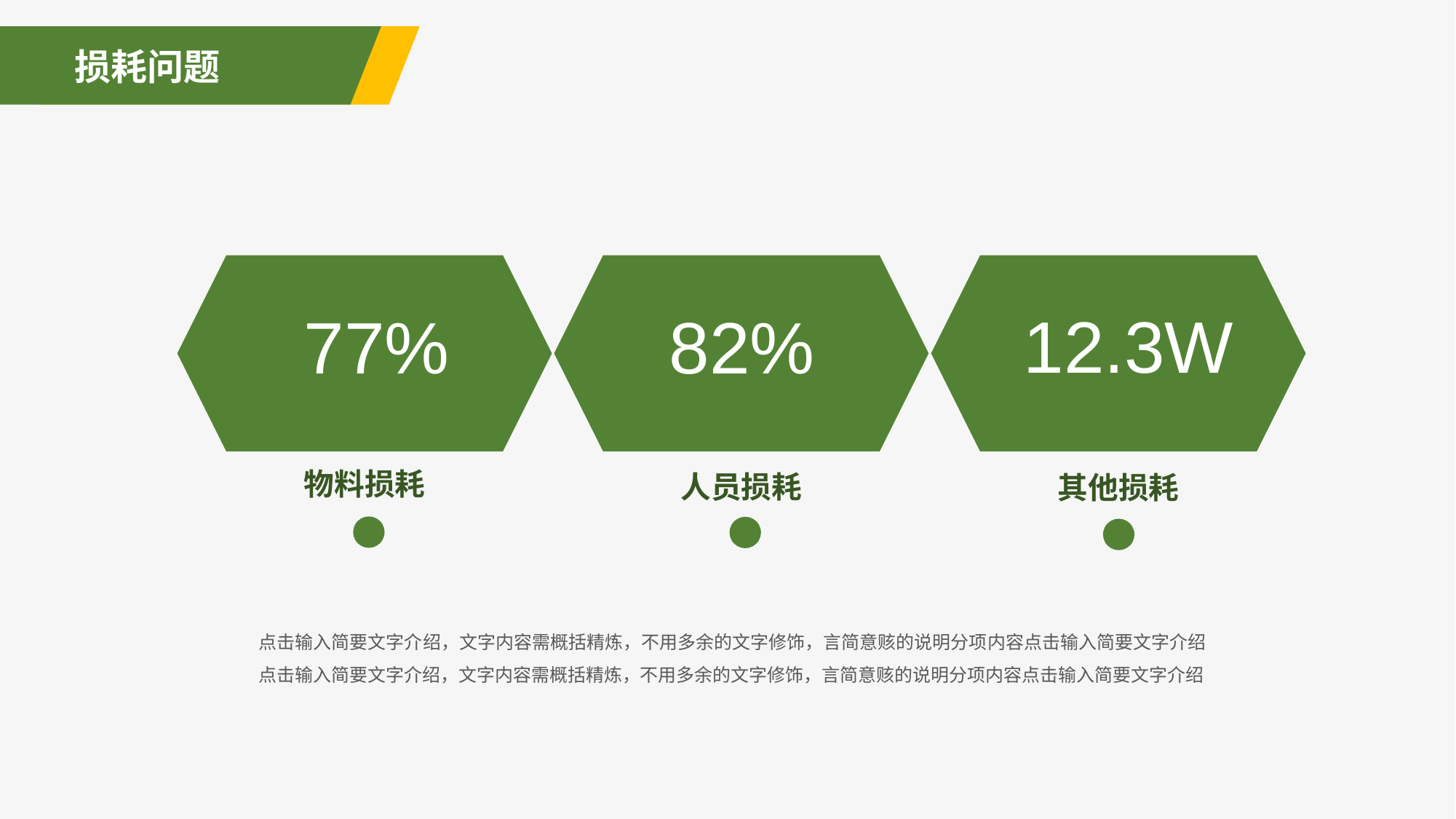

损耗问题

12.3W
77%
82%

物料损耗
人员损耗
其他损耗
点击输入简要文字介绍，文字内容需概括精炼，不用多余的文字修饰，言简意赅的说明分项内容点击输入简要文字介绍点击输入简要文字介绍，文字内容需概括精炼，不用多余的文字修饰，言简意赅的说明分项内容点击输入简要文字介绍